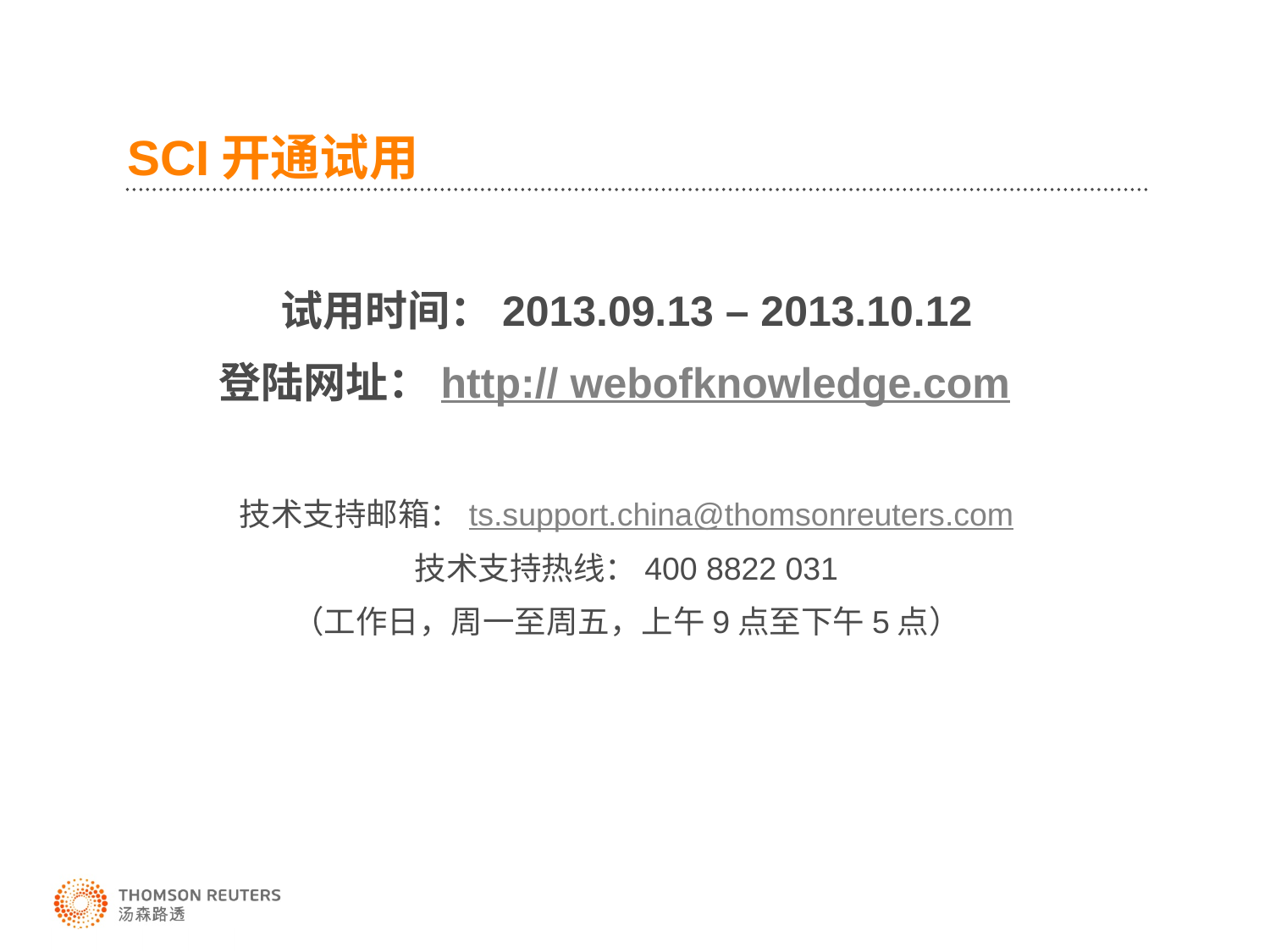

# SCI开通试用

试用时间：2013.09.13 – 2013.10.12
登陆网址：http:// webofknowledge.com

技术支持邮箱：ts.support.china@thomsonreuters.com
技术支持热线：400 8822 031
（工作日，周一至周五，上午9点至下午5点）